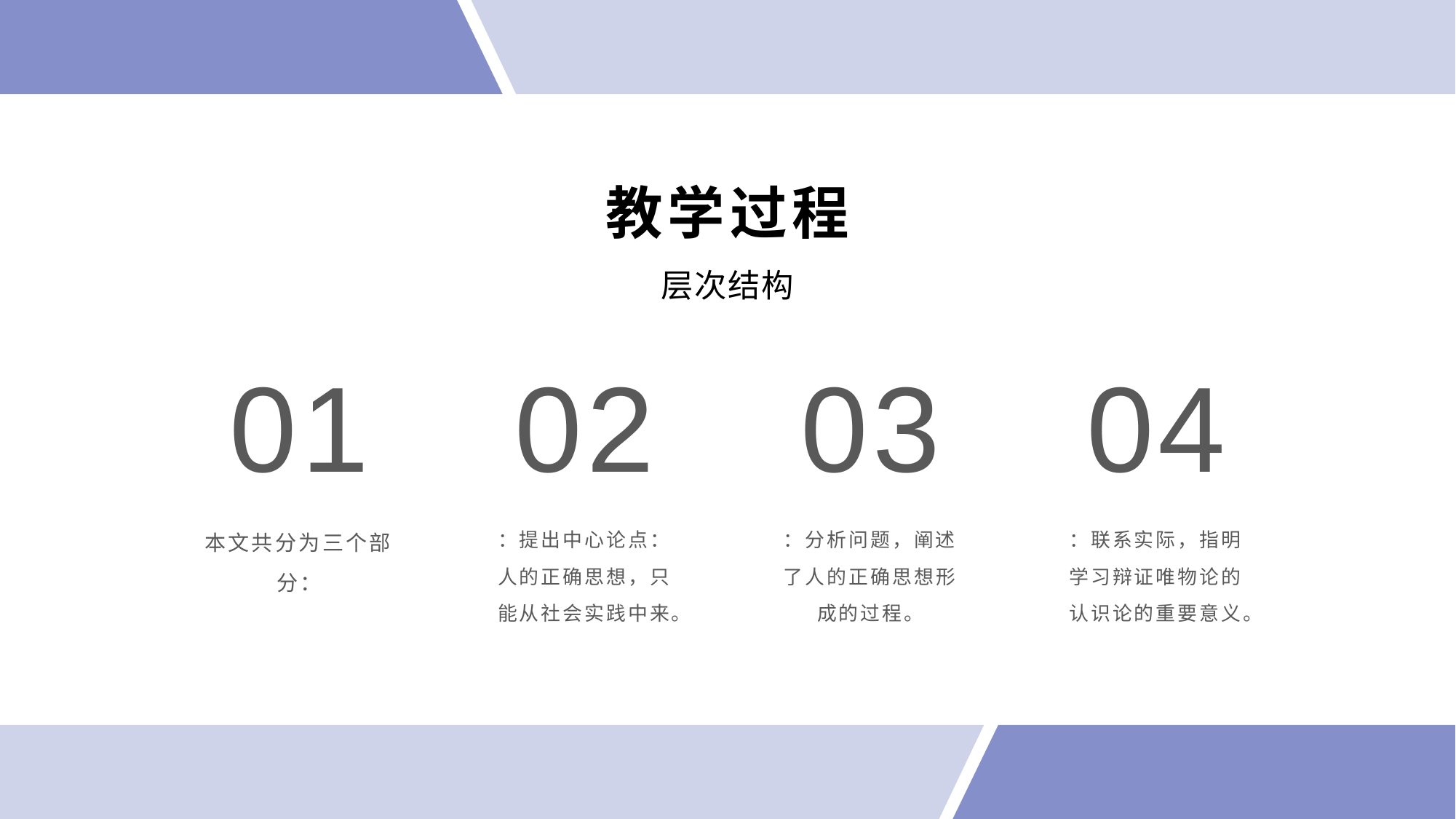

教学过程
层次结构
04
03
02
01
本文共分为三个部分：
：提出中心论点：人的正确思想，只能从社会实践中来。
：分析问题，阐述了人的正确思想形成的过程。
：联系实际，指明学习辩证唯物论的认识论的重要意义。